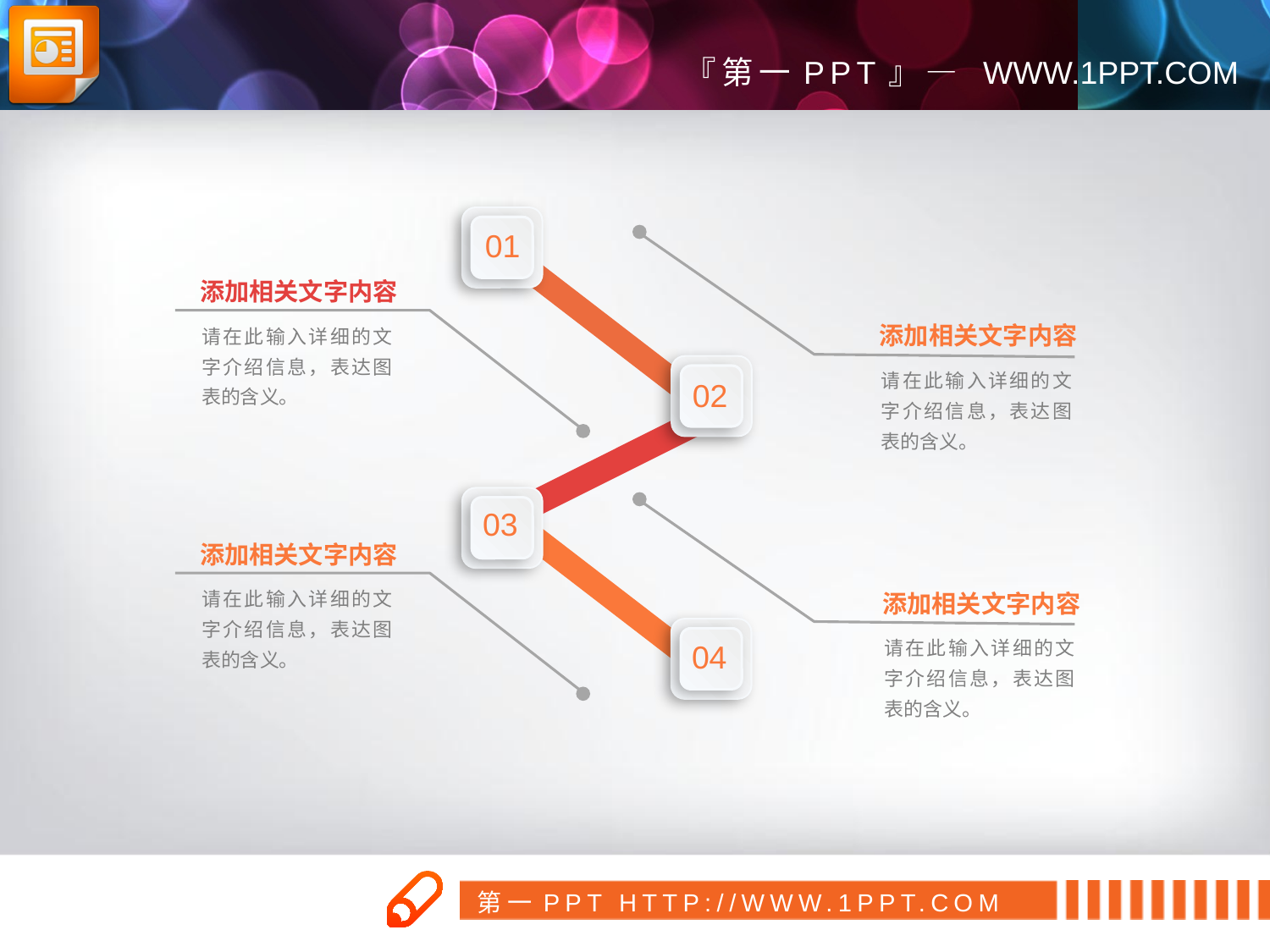

01

添加相关文字内容

请在此输入详细的文字介绍信息，表达图表的含义。
添加相关文字内容

02
请在此输入详细的文字介绍信息，表达图表的含义。

03

添加相关文字内容

请在此输入详细的文字介绍信息，表达图表的含义。

添加相关文字内容

04
请在此输入详细的文字介绍信息，表达图表的含义。